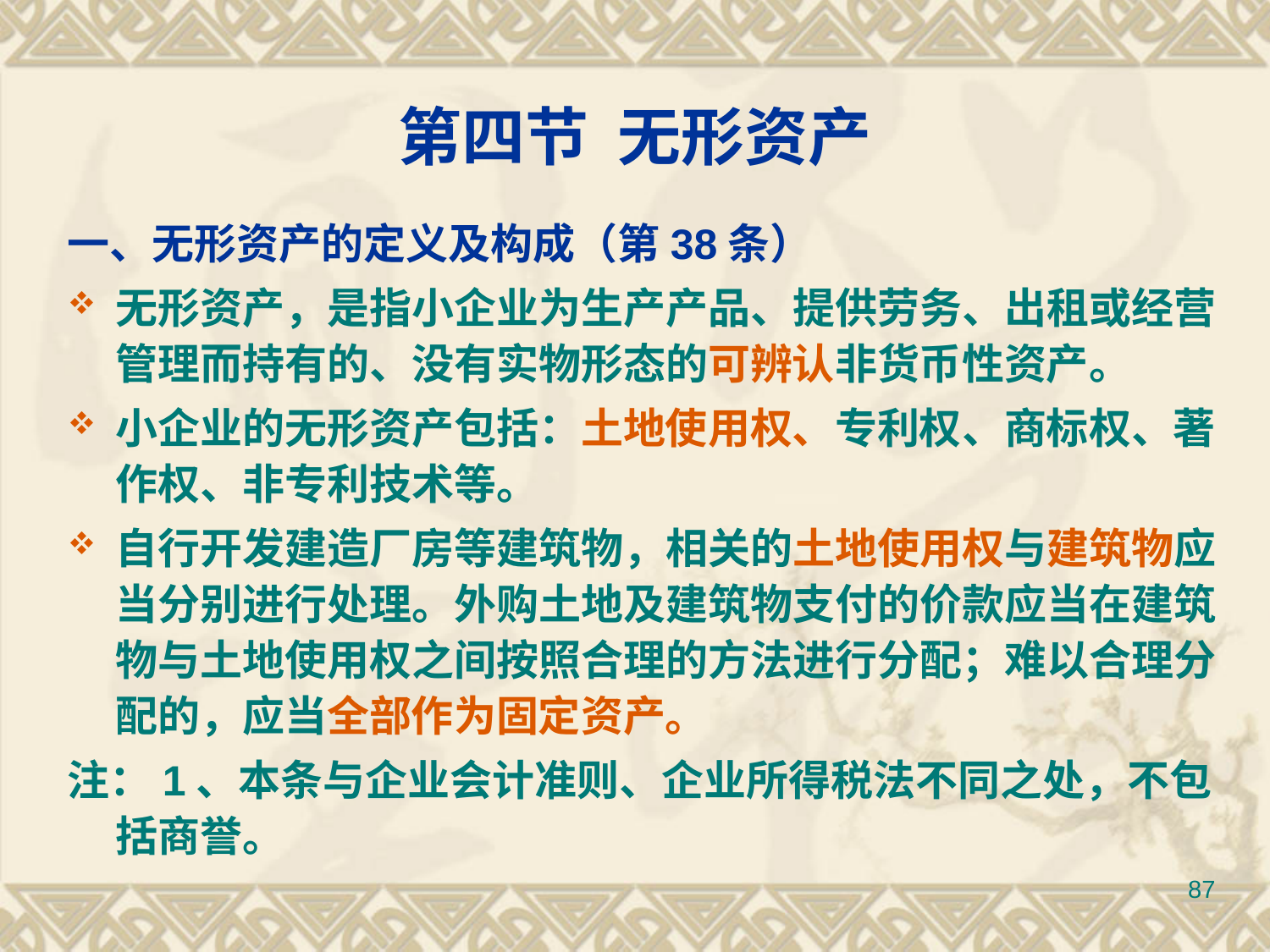

# 第四节  无形资产
一、无形资产的定义及构成（第38条）
无形资产，是指小企业为生产产品、提供劳务、出租或经营管理而持有的、没有实物形态的可辨认非货币性资产。
小企业的无形资产包括：土地使用权、专利权、商标权、著作权、非专利技术等。
自行开发建造厂房等建筑物，相关的土地使用权与建筑物应当分别进行处理。外购土地及建筑物支付的价款应当在建筑物与土地使用权之间按照合理的方法进行分配；难以合理分配的，应当全部作为固定资产。
注：1、本条与企业会计准则、企业所得税法不同之处，不包括商誉。
87